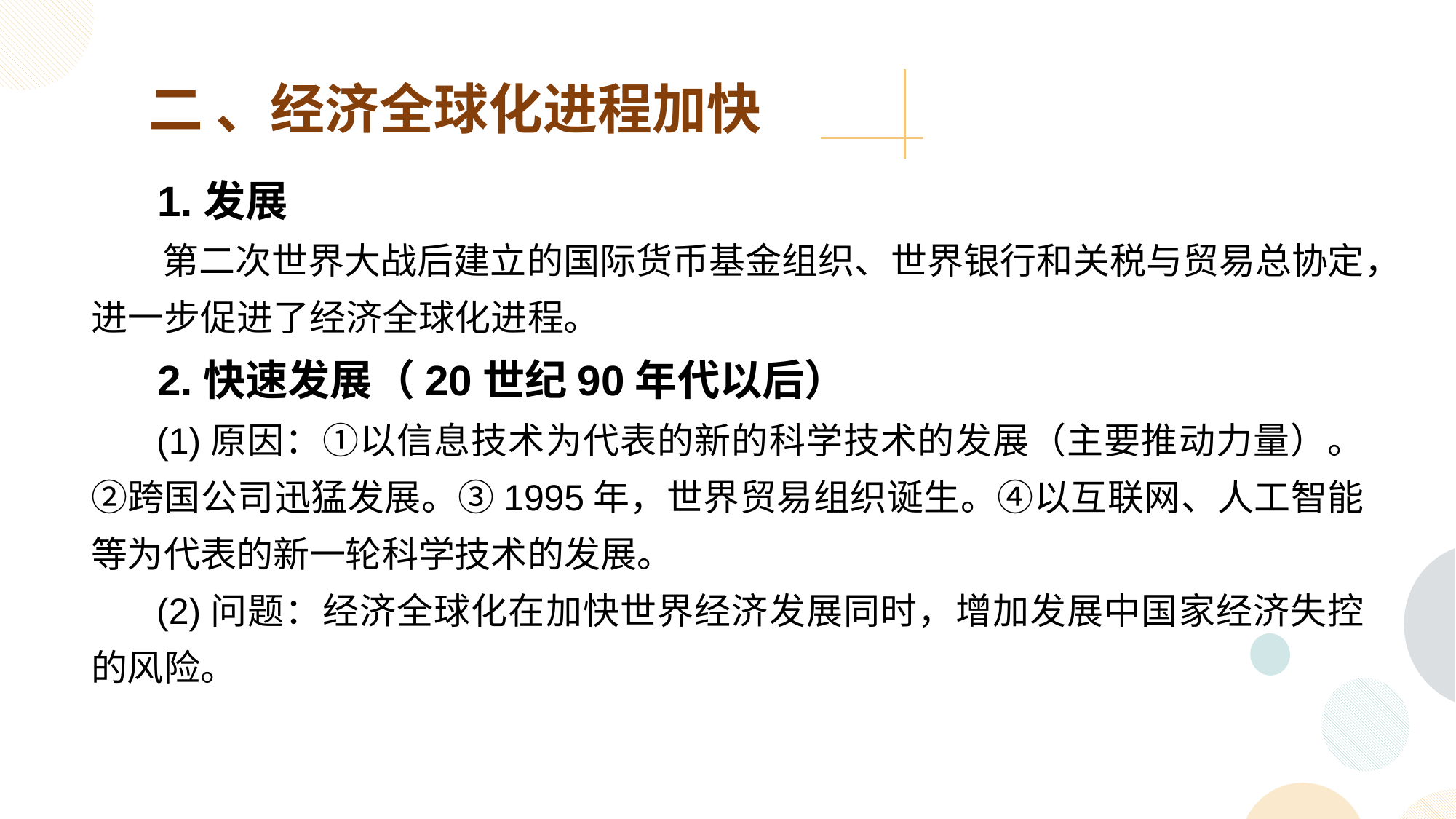

二 、经济全球化进程加快
 1.发展
 第二次世界大战后建立的国际货币基金组织、世界银行和关税与贸易总协定，进一步促进了经济全球化进程。
 2.快速发展（20世纪90年代以后）
 (1)原因：①以信息技术为代表的新的科学技术的发展（主要推动力量）。②跨国公司迅猛发展。③1995年，世界贸易组织诞生。④以互联网、人工智能等为代表的新一轮科学技术的发展。
 (2)问题：经济全球化在加快世界经济发展同时，增加发展中国家经济失控的风险。